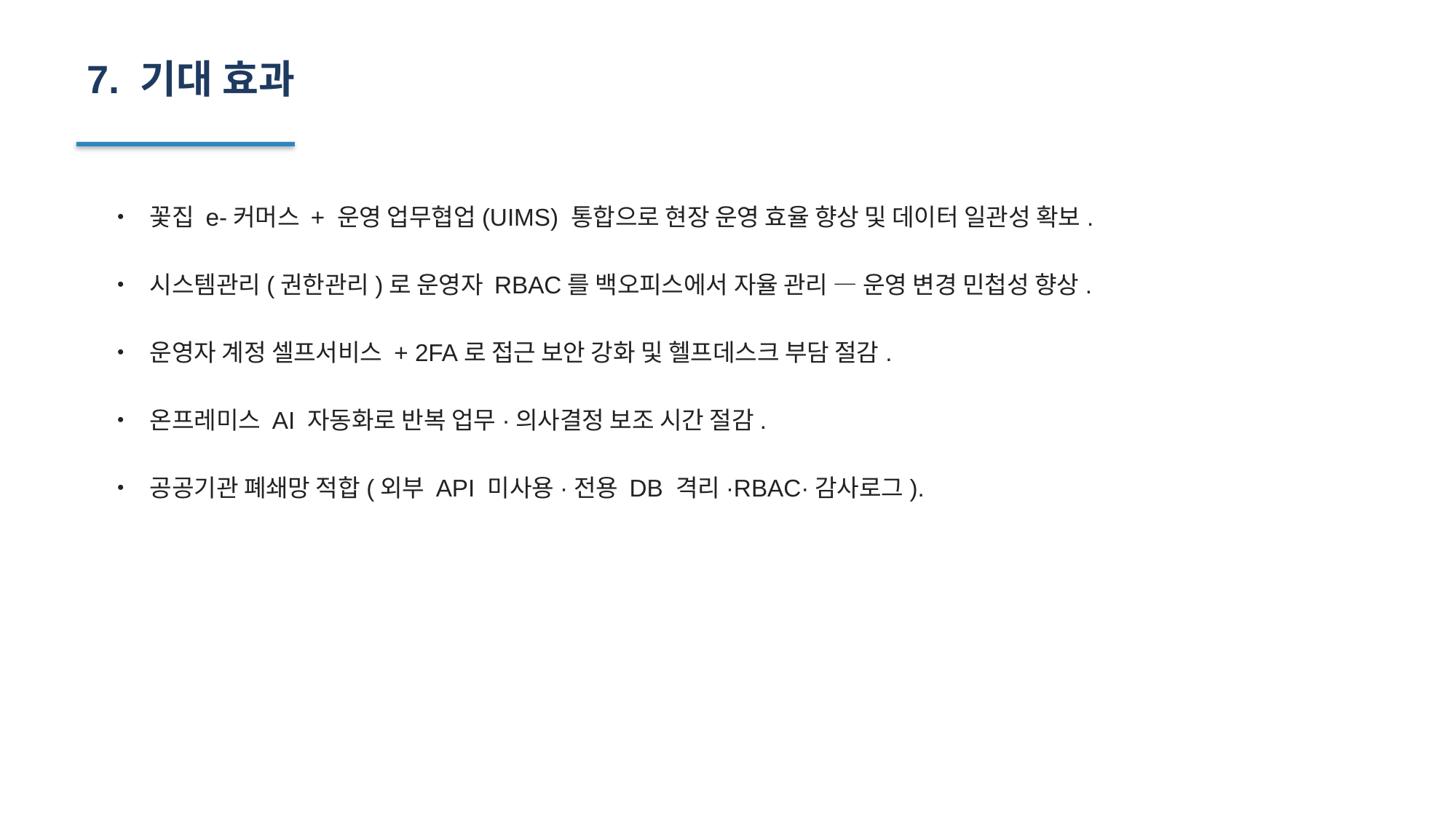

7. 기대 효과

•  꽃집 e-커머스 + 운영 업무협업(UIMS) 통합으로 현장 운영 효율 향상 및 데이터 일관성 확보.
•  시스템관리(권한관리)로 운영자 RBAC를 백오피스에서 자율 관리 — 운영 변경 민첩성 향상.
•  운영자 계정 셀프서비스 + 2FA로 접근 보안 강화 및 헬프데스크 부담 절감.
•  온프레미스 AI 자동화로 반복 업무·의사결정 보조 시간 절감.
•  공공기관 폐쇄망 적합(외부 API 미사용·전용 DB 격리·RBAC·감사로그).